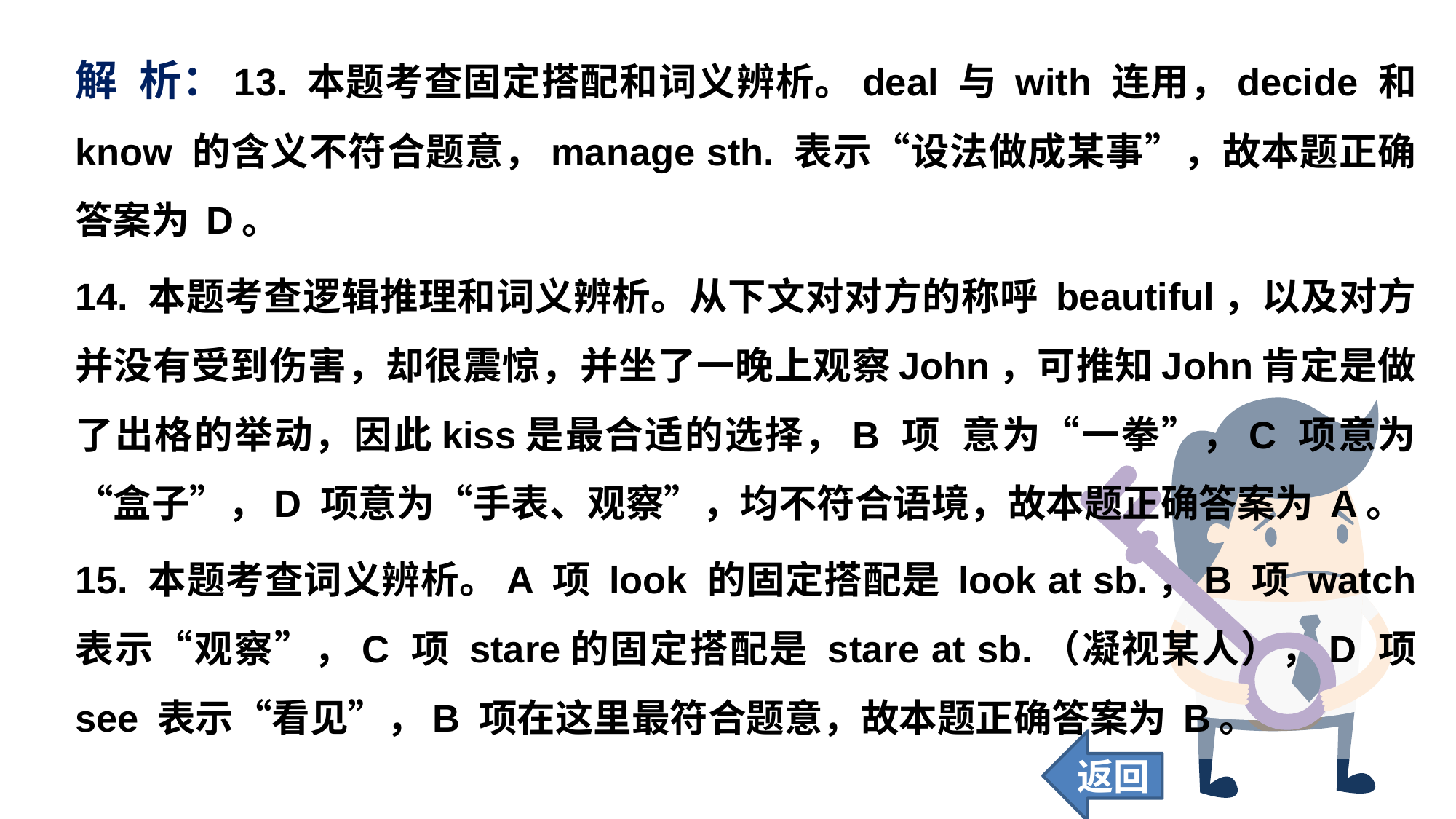

解  析：13. 本题考查固定搭配和词义辨析。deal 与 with 连用，decide 和 know 的含义不符合题意，manage sth. 表示“设法做成某事”，故本题正确答案为 D。
14. 本题考查逻辑推理和词义辨析。从下文对对方的称呼 beautiful，以及对方并没有受到伤害，却很震惊，并坐了一晚上观察John，可推知John肯定是做了出格的举动，因此kiss是最合适的选择，B 项  意为“一拳”，C 项意为“盒子”，D 项意为“手表、观察”，均不符合语境，故本题正确答案为 A。
15. 本题考查词义辨析。A 项 look 的固定搭配是 look at sb.，B 项 watch 表示“观察”，C 项 stare的固定搭配是 stare at sb.（凝视某人），D 项 see 表示“看见”，B 项在这里最符合题意，故本题正确答案为 B。

返回
45